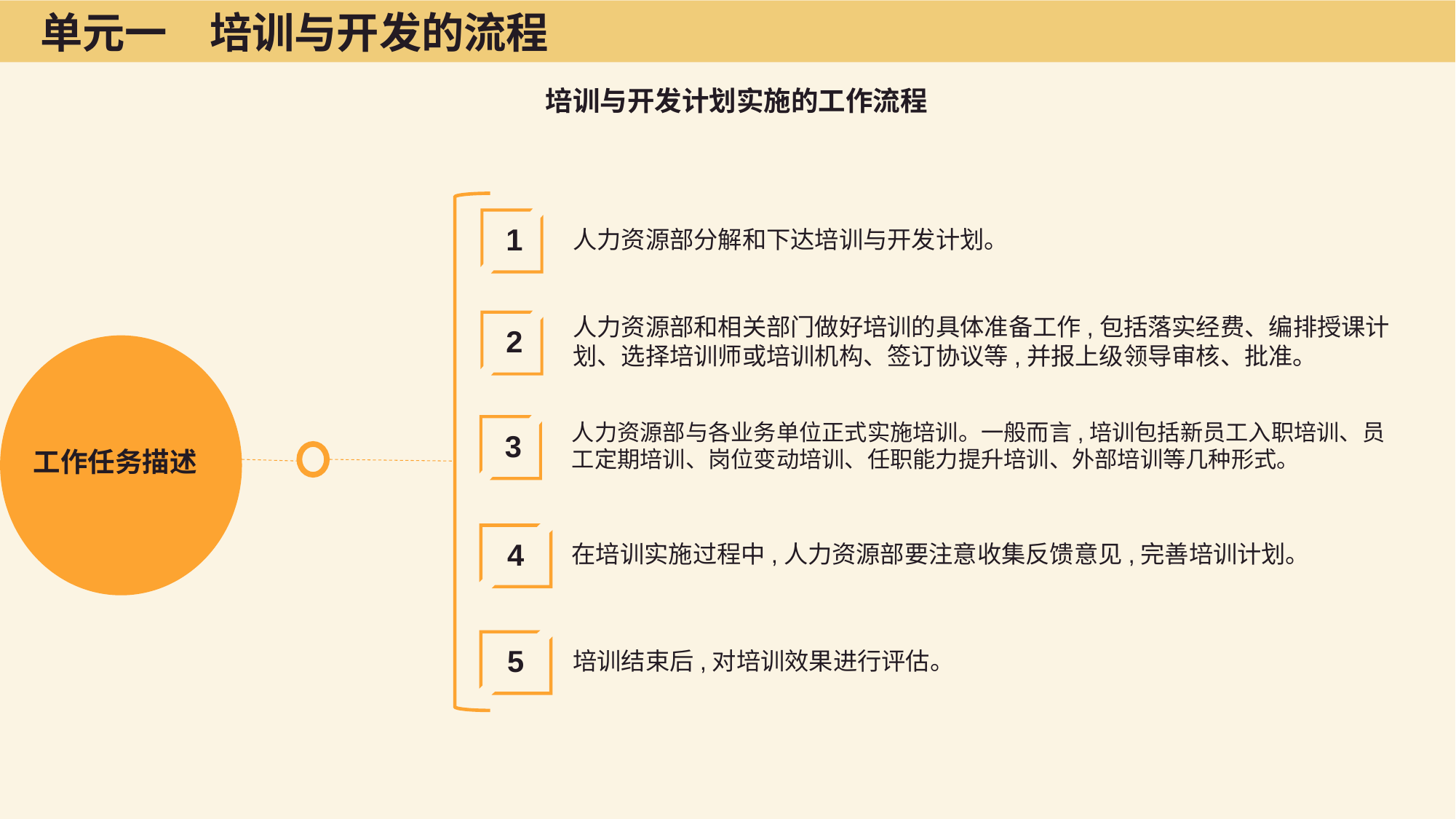

单元一　培训与开发的流程
培训与开发计划实施的工作流程

人力资源部分解和下达培训与开发计划。

1
人力资源部和相关部门做好培训的具体准备工作,包括落实经费、编排授课计划、选择培训师或培训机构、签订协议等,并报上级领导审核、批准。

2

人力资源部与各业务单位正式实施培训。一般而言,培训包括新员工入职培训、员工定期培训、岗位变动培训、任职能力提升培训、外部培训等几种形式。

3
工作任务描述

在培训实施过程中,人力资源部要注意收集反馈意见,完善培训计划。

4
培训结束后,对培训效果进行评估。

5